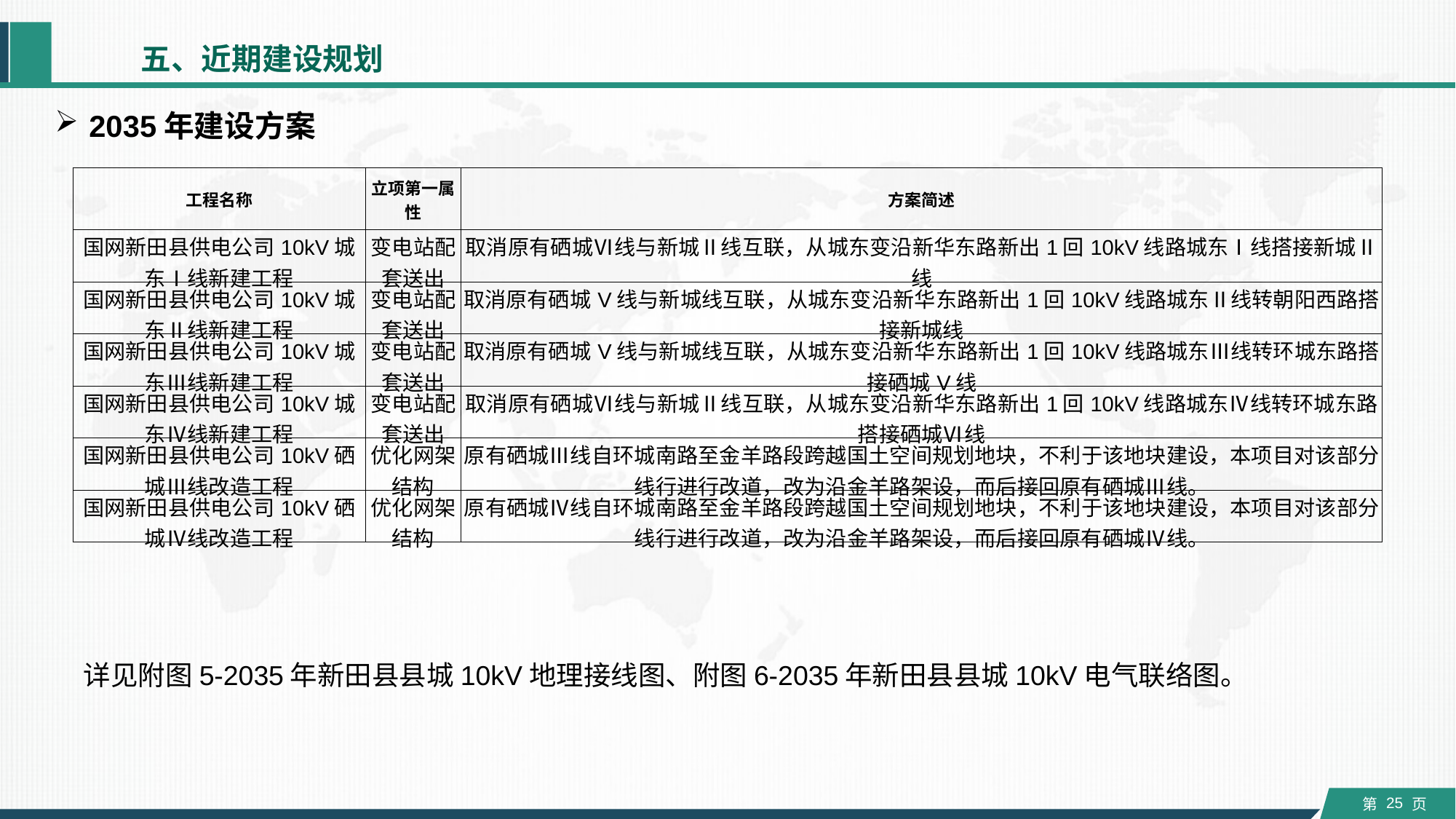

五、近期建设规划
2035年建设方案
| 工程名称 | 立项第一属性 | 方案简述 |
| --- | --- | --- |
| 国网新田县供电公司10kV城东Ⅰ线新建工程 | 变电站配套送出 | 取消原有硒城Ⅵ线与新城Ⅱ线互联，从城东变沿新华东路新出1回10kV线路城东Ⅰ线搭接新城Ⅱ线 |
| 国网新田县供电公司10kV城东Ⅱ线新建工程 | 变电站配套送出 | 取消原有硒城V线与新城线互联，从城东变沿新华东路新出1回10kV线路城东Ⅱ线转朝阳西路搭接新城线 |
| 国网新田县供电公司10kV城东Ⅲ线新建工程 | 变电站配套送出 | 取消原有硒城V线与新城线互联，从城东变沿新华东路新出1回10kV线路城东Ⅲ线转环城东路搭接硒城V线 |
| 国网新田县供电公司10kV城东Ⅳ线新建工程 | 变电站配套送出 | 取消原有硒城Ⅵ线与新城Ⅱ线互联，从城东变沿新华东路新出1回10kV线路城东Ⅳ线转环城东路搭接硒城Ⅵ线 |
| 国网新田县供电公司10kV硒城Ⅲ线改造工程 | 优化网架结构 | 原有硒城Ⅲ线自环城南路至金羊路段跨越国土空间规划地块，不利于该地块建设，本项目对该部分线行进行改道，改为沿金羊路架设，而后接回原有硒城Ⅲ线。 |
| 国网新田县供电公司10kV硒城Ⅳ线改造工程 | 优化网架结构 | 原有硒城Ⅳ线自环城南路至金羊路段跨越国土空间规划地块，不利于该地块建设，本项目对该部分线行进行改道，改为沿金羊路架设，而后接回原有硒城Ⅳ线。 |
详见附图5-2035年新田县县城10kV地理接线图、附图6-2035年新田县县城10kV电气联络图。